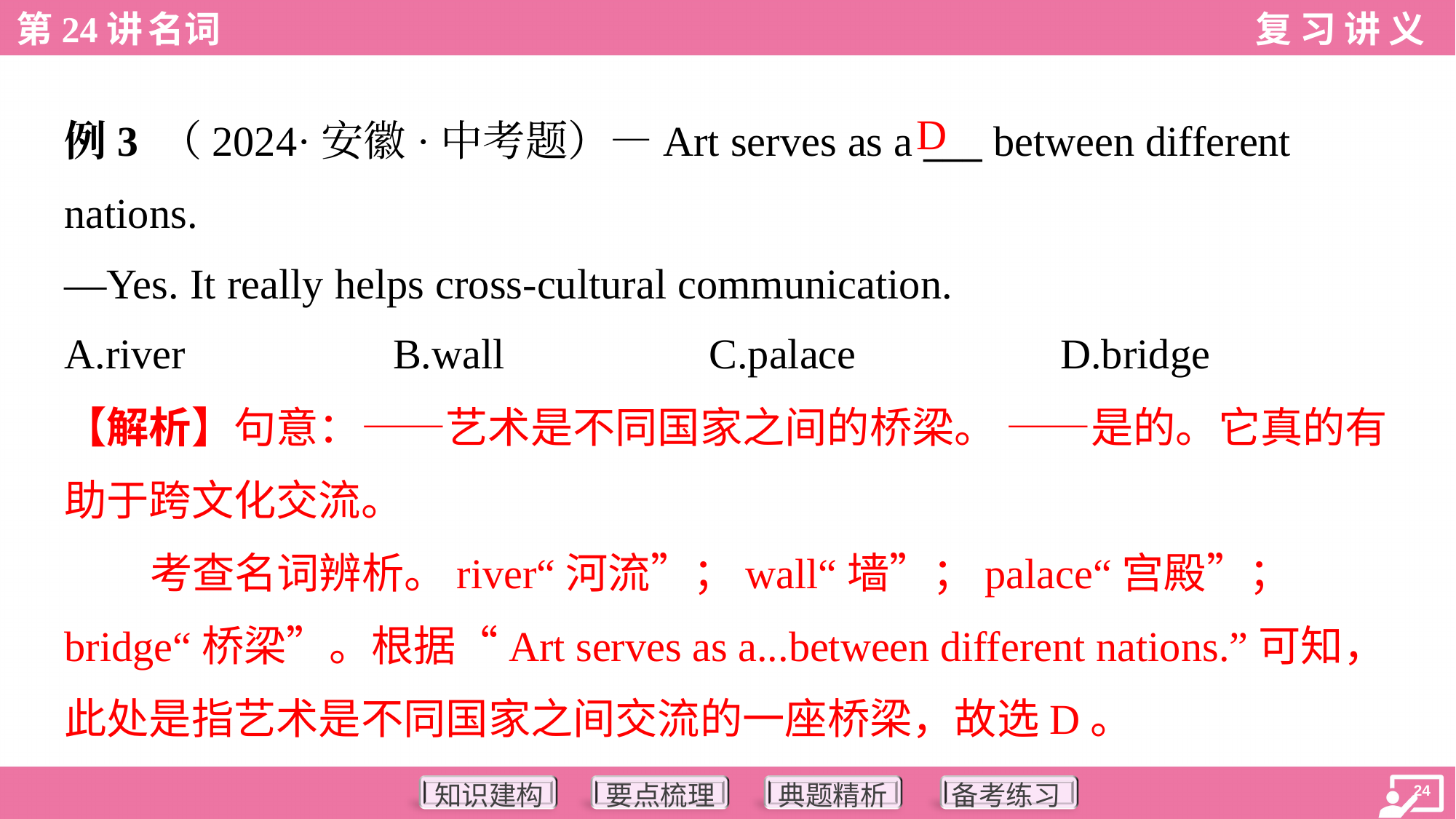

D
例3 （2024·安徽·中考题）—Art serves as a ___ between different
nations.
—Yes. It really helps cross-cultural communication.
A.river	B.wall	C.palace	D.bridge
【解析】句意：——艺术是不同国家之间的桥梁。 ——是的。它真的有助于跨文化交流。
考查名词辨析。river“河流”；wall“墙”；palace“宫殿”；bridge“桥梁”。根据“Art serves as a...between different nations.”可知，此处是指艺术是不同国家之间交流的一座桥梁，故选D。